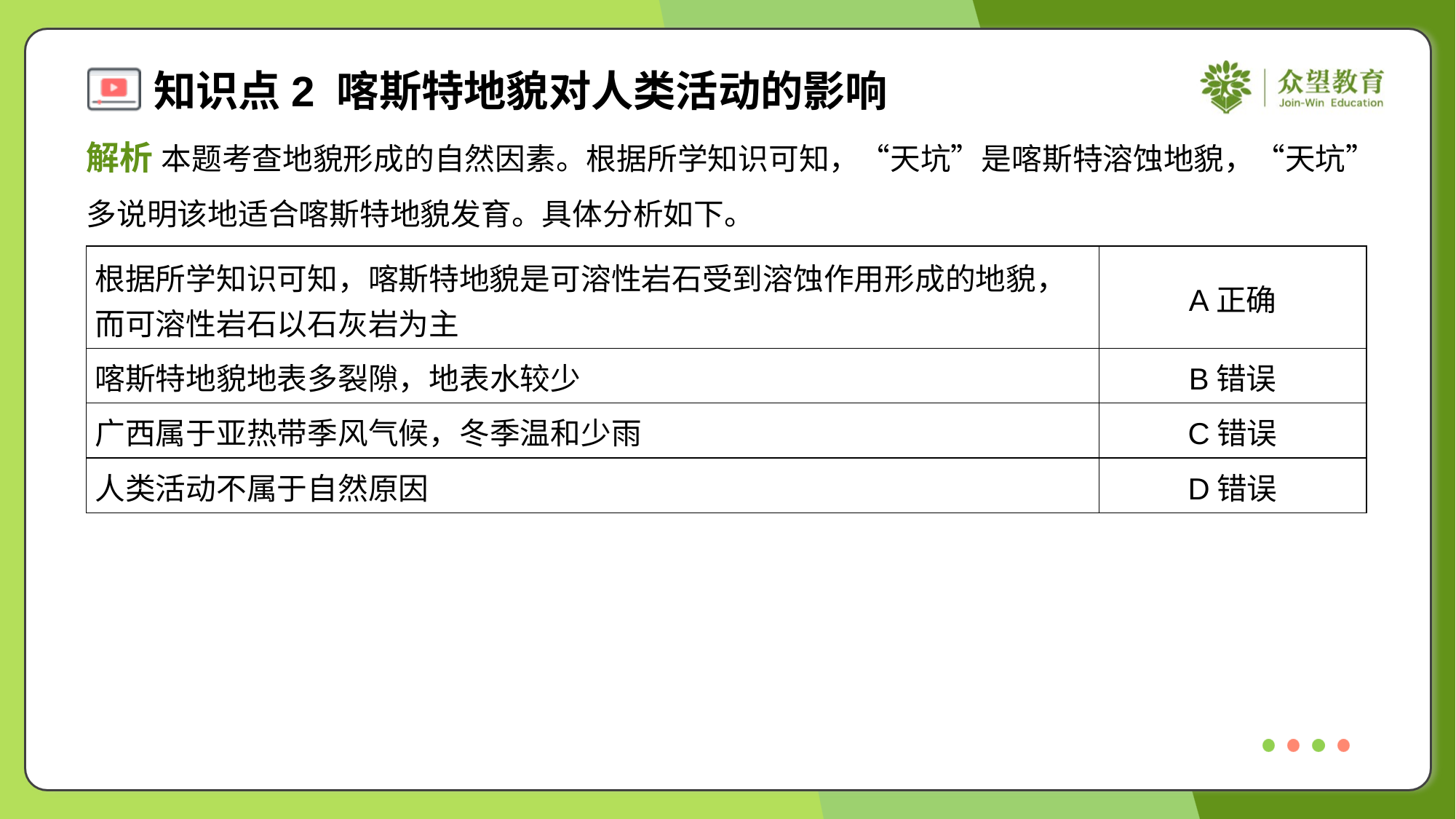

解析 本题考查地貌形成的自然因素。根据所学知识可知，“天坑”是喀斯特溶蚀地貌，“天坑”
多说明该地适合喀斯特地貌发育。具体分析如下。
| 根据所学知识可知，喀斯特地貌是可溶性岩石受到溶蚀作用形成的地貌， 而可溶性岩石以石灰岩为主 | A正确 |
| --- | --- |
| 喀斯特地貌地表多裂隙，地表水较少 | B错误 |
| 广西属于亚热带季风气候，冬季温和少雨 | C错误 |
| 人类活动不属于自然原因 | D错误 |